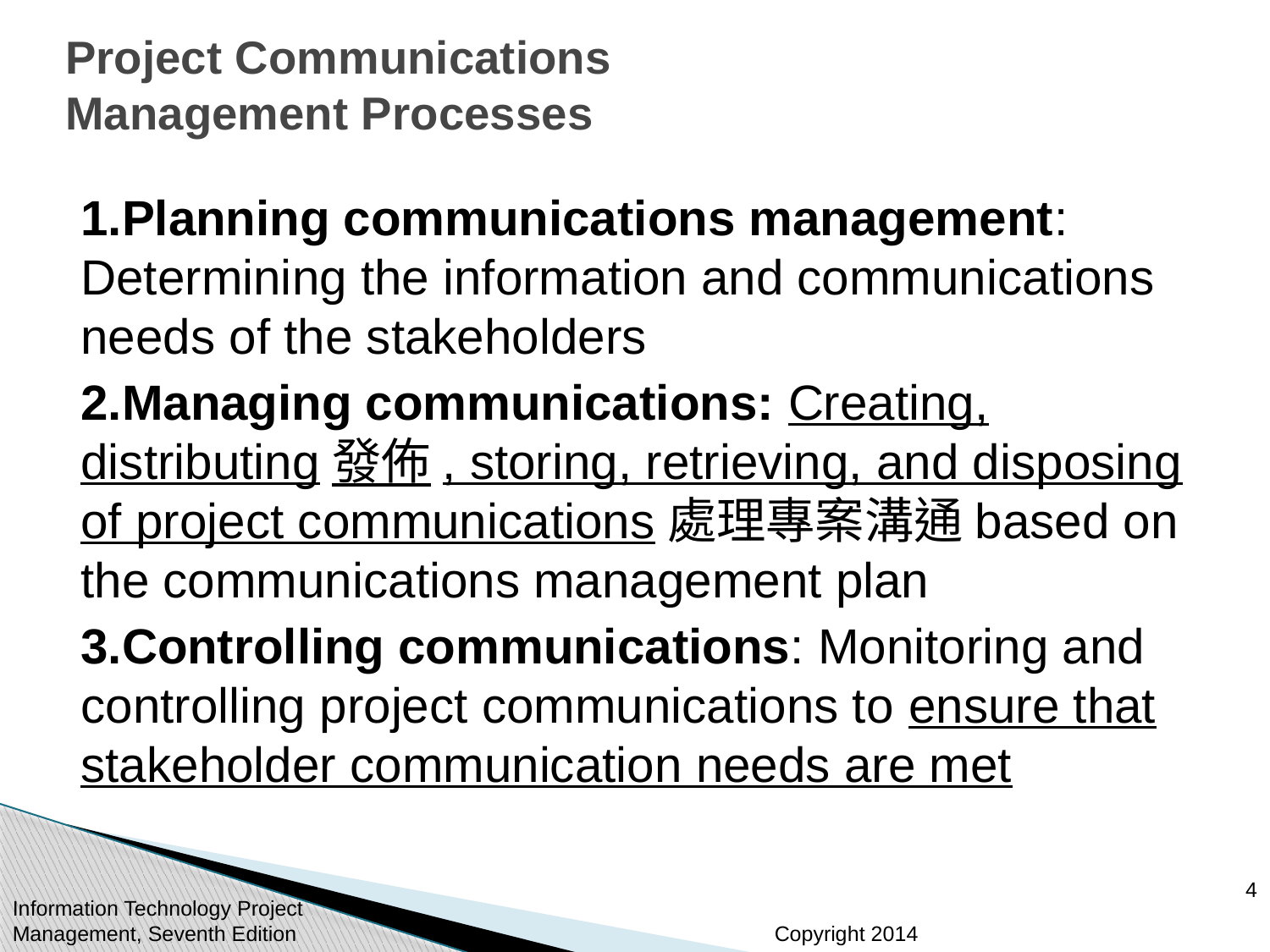

# Project Communications Management Processes
1.Planning communications management: Determining the information and communications needs of the stakeholders
2.Managing communications: Creating, distributing發佈, storing, retrieving, and disposing of project communications處理專案溝通based on the communications management plan
3.Controlling communications: Monitoring and controlling project communications to ensure that stakeholder communication needs are met
4
Information Technology Project Management, Seventh Edition